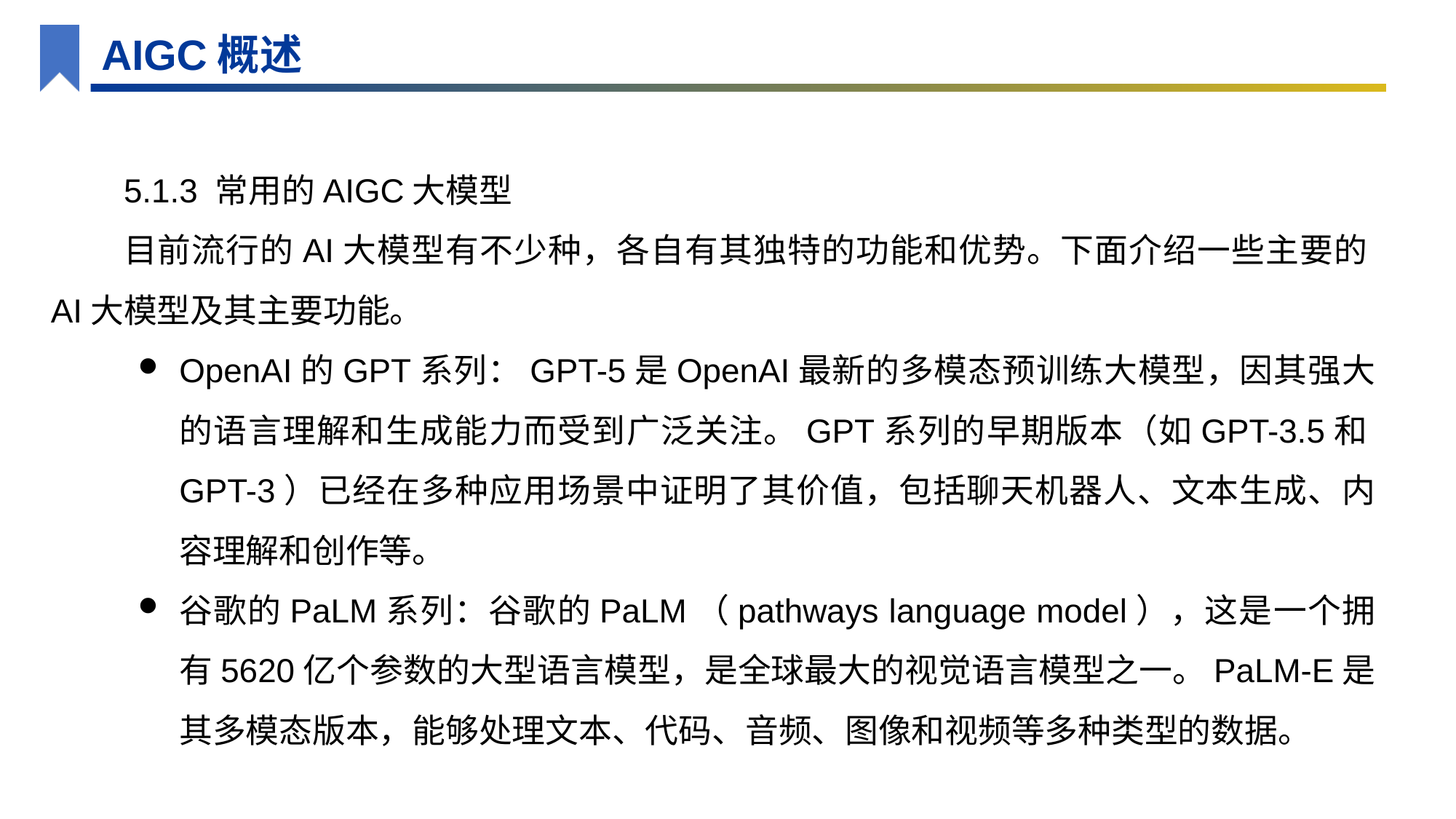

AIGC概述
5.1.3 常用的AIGC大模型
目前流行的AI大模型有不少种，各自有其独特的功能和优势。下面介绍一些主要的AI大模型及其主要功能。
OpenAI的GPT系列：GPT-5是OpenAI最新的多模态预训练大模型，因其强大的语言理解和生成能力而受到广泛关注。GPT系列的早期版本（如GPT-3.5和GPT-3）已经在多种应用场景中证明了其价值，包括聊天机器人、文本生成、内容理解和创作等。
谷歌的PaLM系列：谷歌的PaLM（pathways language model），这是一个拥有5620亿个参数的大型语言模型，是全球最大的视觉语言模型之一。PaLM-E是其多模态版本，能够处理文本、代码、音频、图像和视频等多种类型的数据。